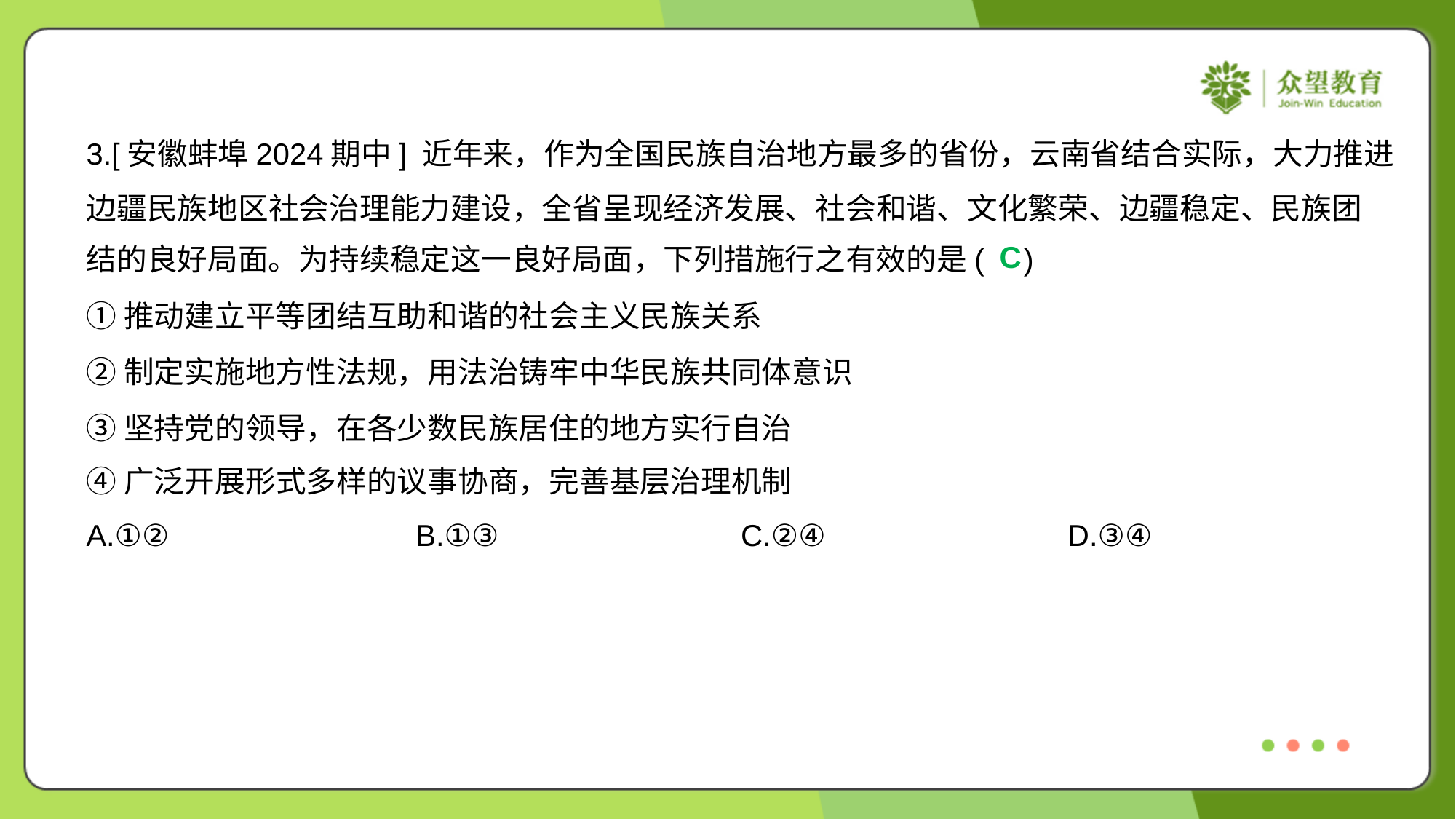

3.[安徽蚌埠2024期中] 近年来，作为全国民族自治地方最多的省份，云南省结合实际，大力推进
边疆民族地区社会治理能力建设，全省呈现经济发展、社会和谐、文化繁荣、边疆稳定、民族团
结的良好局面。为持续稳定这一良好局面，下列措施行之有效的是(     )
C
①推动建立平等团结互助和谐的社会主义民族关系
②制定实施地方性法规，用法治铸牢中华民族共同体意识
③坚持党的领导，在各少数民族居住的地方实行自治
④广泛开展形式多样的议事协商，完善基层治理机制
A.①②	B.①③	C.②④	D.③④